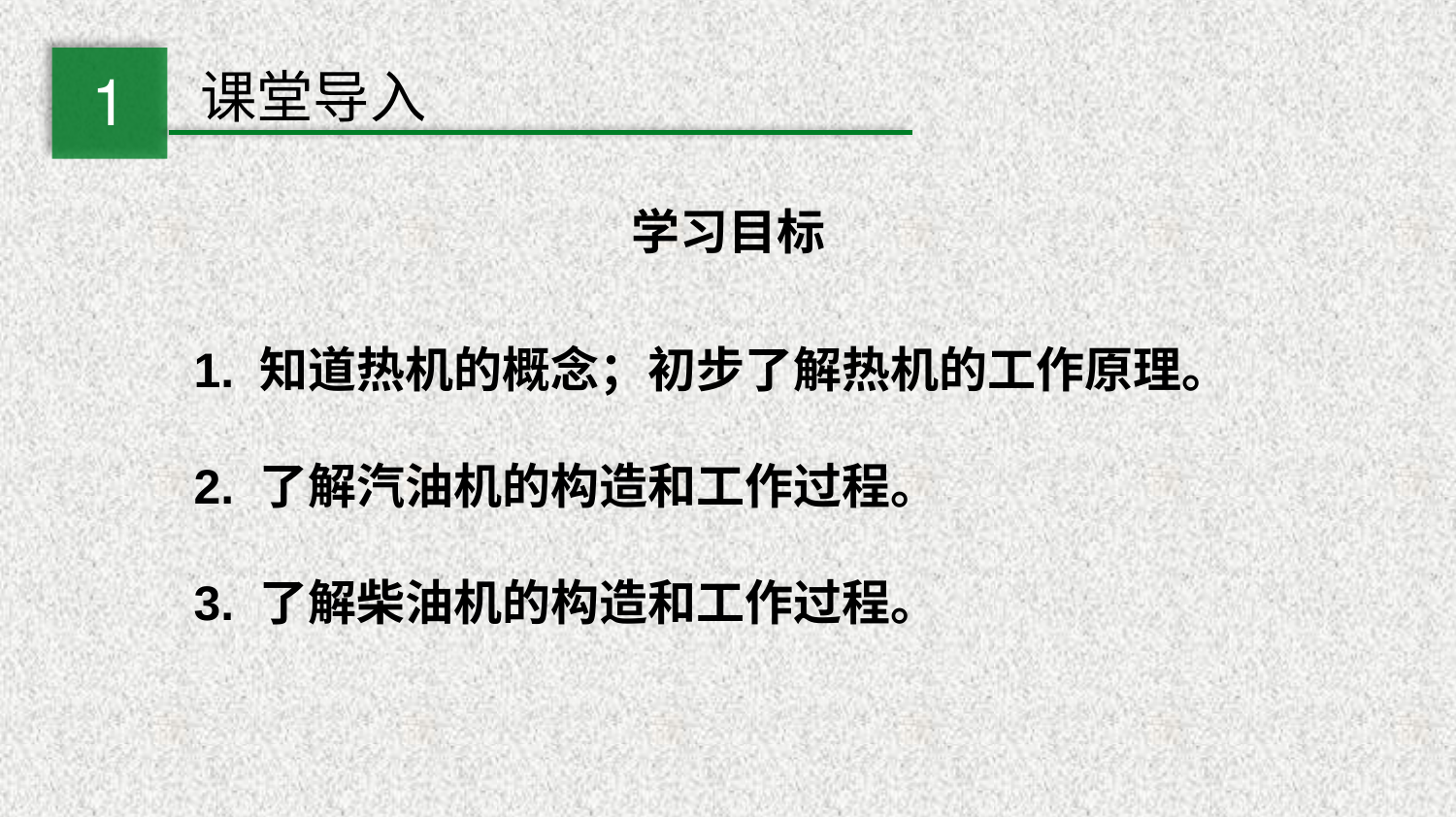

1
课堂导入
学习目标
1. 知道热机的概念；初步了解热机的工作原理。
2. 了解汽油机的构造和工作过程。
3. 了解柴油机的构造和工作过程。